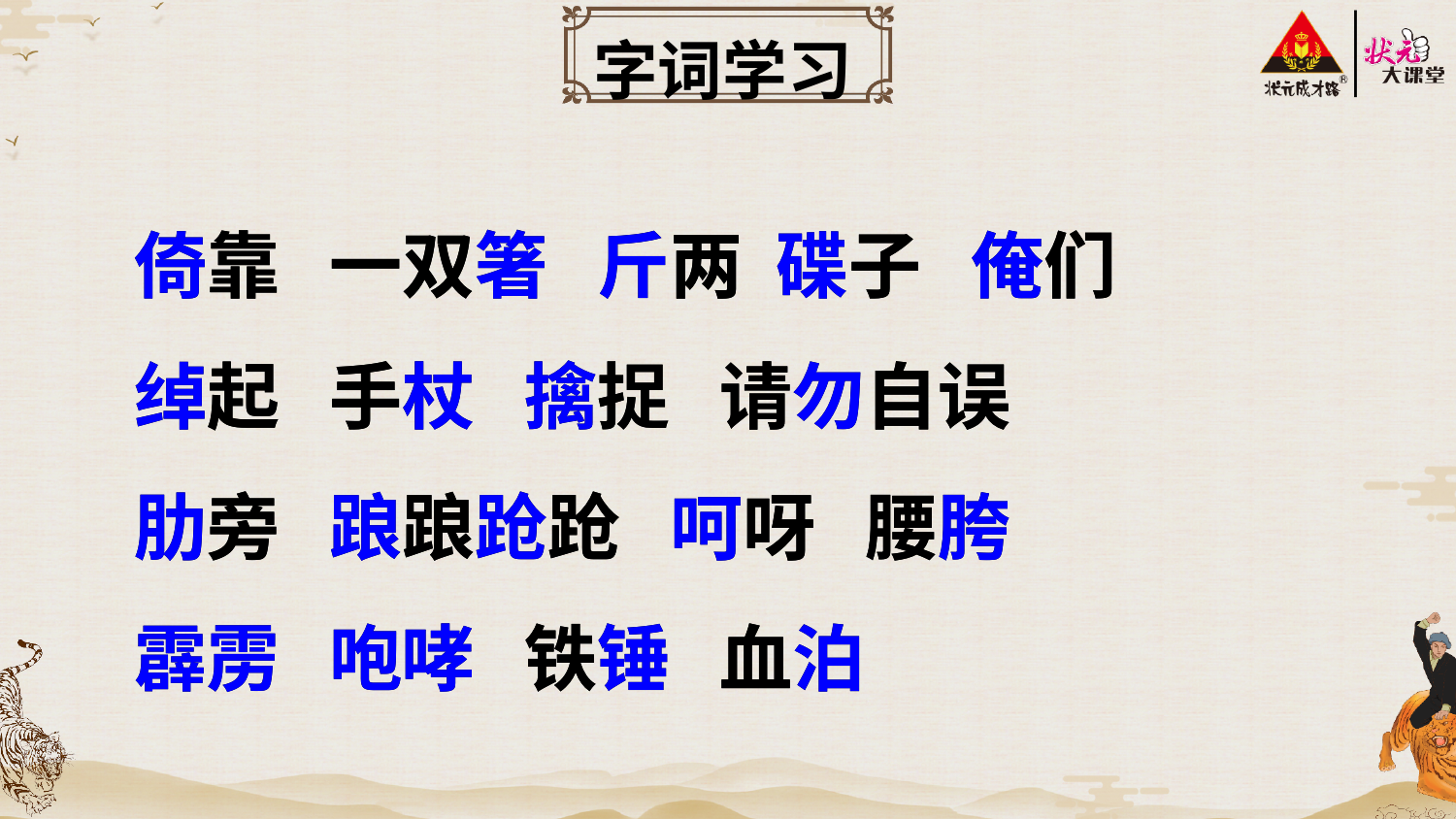

字词学习
倚靠   一双箸   斤两  碟子   俺们
绰起   手杖   擒捉   请勿自误
肋旁   踉踉跄跄   呵呀   腰胯
霹雳   咆哮   铁锤   血泊
倚靠   一双箸   斤两  碟子   俺们
绰起   手杖   擒捉   请勿自误
肋旁   踉踉跄跄   呵呀   腰胯
霹雳   咆哮   铁锤   血泊